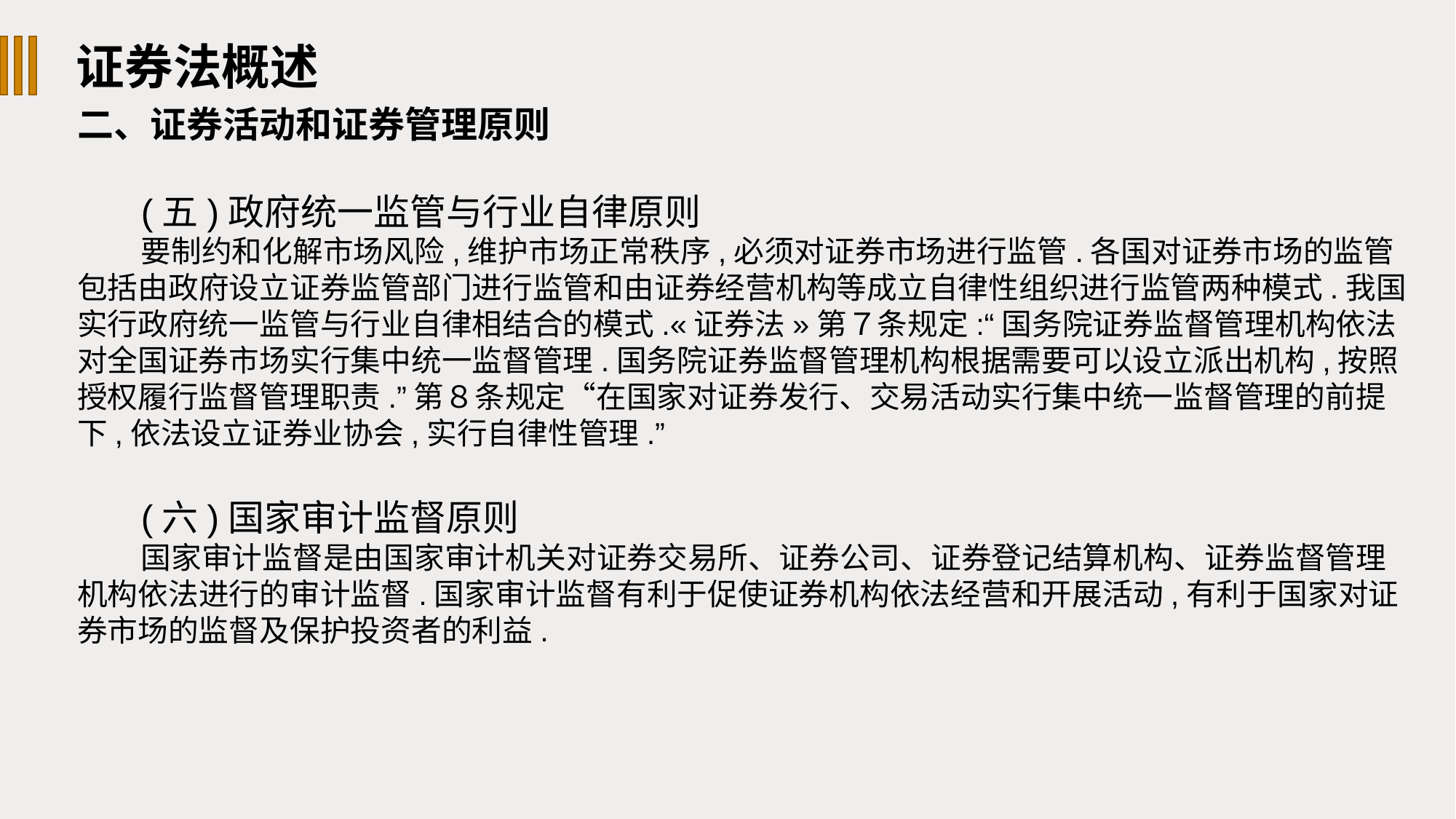

证券法概述

二、证券活动和证券管理原则

(五)政府统一监管与行业自律原则
要制约和化解市场风险,维护市场正常秩序,必须对证券市场进行监管.各国对证券市场的监管包括由政府设立证券监管部门进行监管和由证券经营机构等成立自律性组织进行监管两种模式.我国实行政府统一监管与行业自律相结合的模式.«证券法»第７条规定:“国务院证券监督管理机构依法对全国证券市场实行集中统一监督管理.国务院证券监督管理机构根据需要可以设立派出机构,按照授权履行监督管理职责.”第８条规定“在国家对证券发行、交易活动实行集中统一监督管理的前提下,依法设立证券业协会,实行自律性管理.”

(六)国家审计监督原则
国家审计监督是由国家审计机关对证券交易所、证券公司、证券登记结算机构、证券监督管理机构依法进行的审计监督.国家审计监督有利于促使证券机构依法经营和开展活动,有利于国家对证券市场的监督及保护投资者的利益.